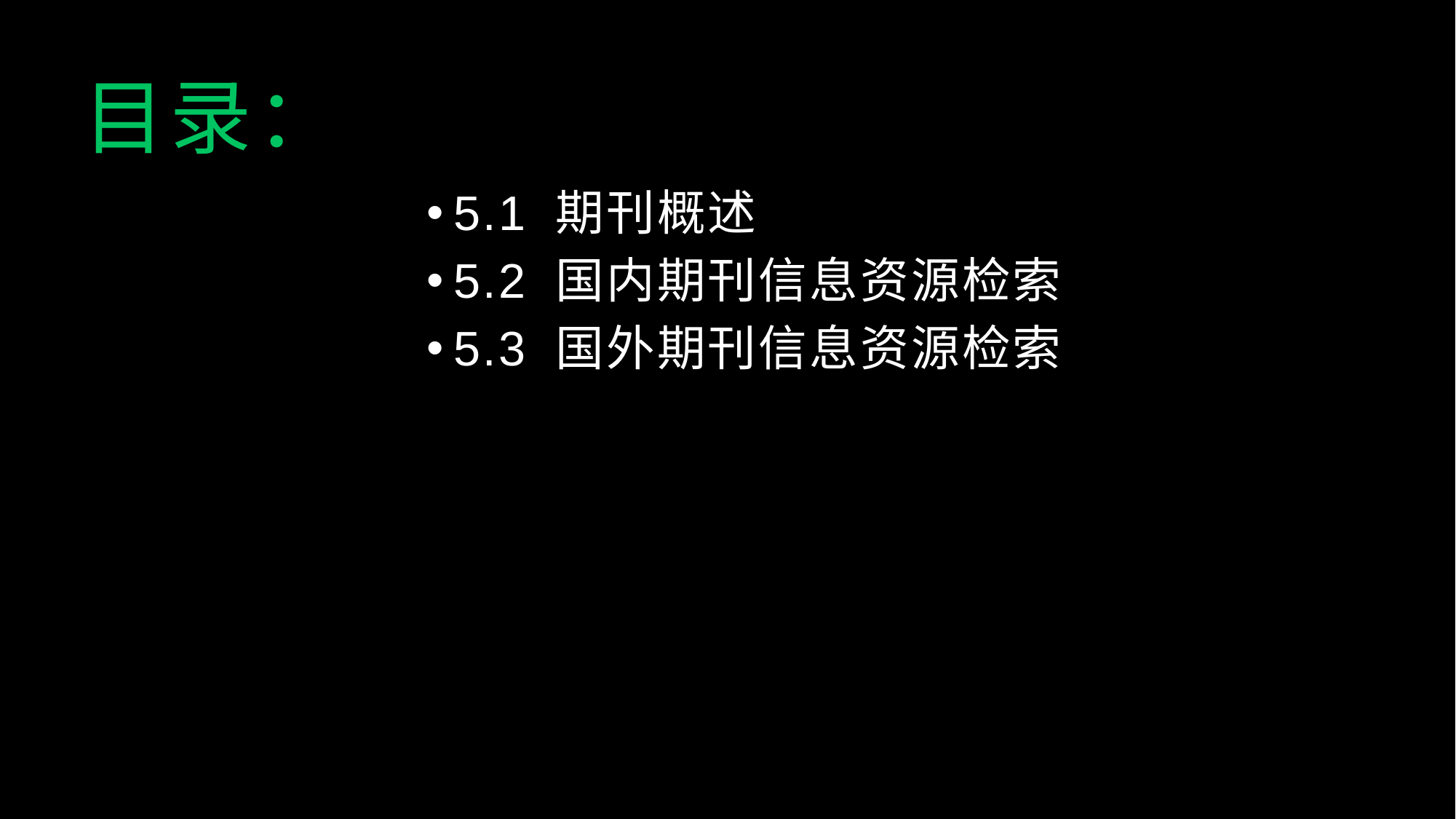

目录：
5.1 期刊概述
5.2 国内期刊信息资源检索
5.3 国外期刊信息资源检索